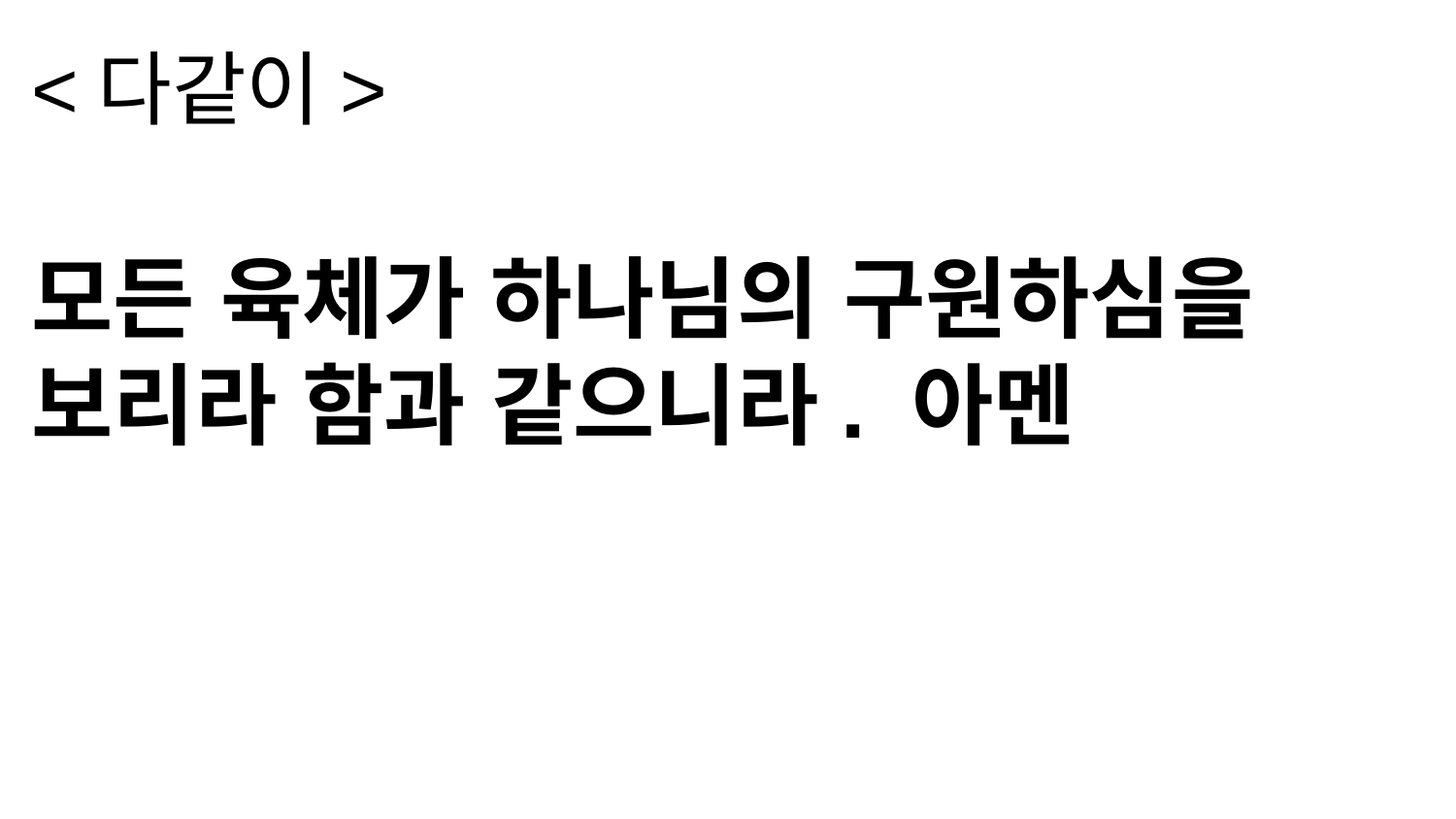

<다같이>

모든 육체가 하나님의 구원하심을 보리라 함과 같으니라. 아멘